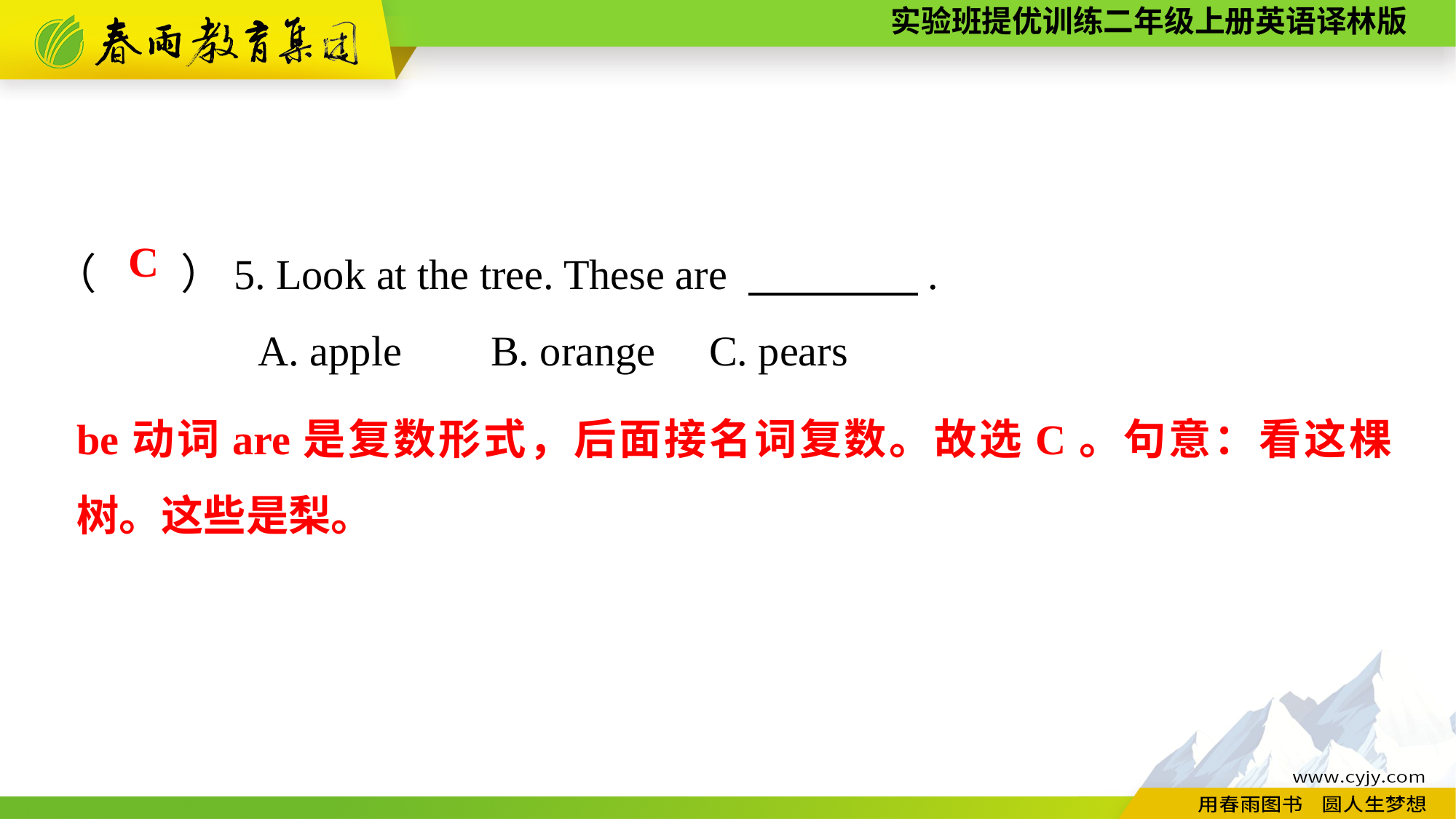

（　　）5. Look at the tree. These are 　　　　.
A. apple	B. orange	C. pears
C
be动词are是复数形式，后面接名词复数。故选C。句意：看这棵树。这些是梨。